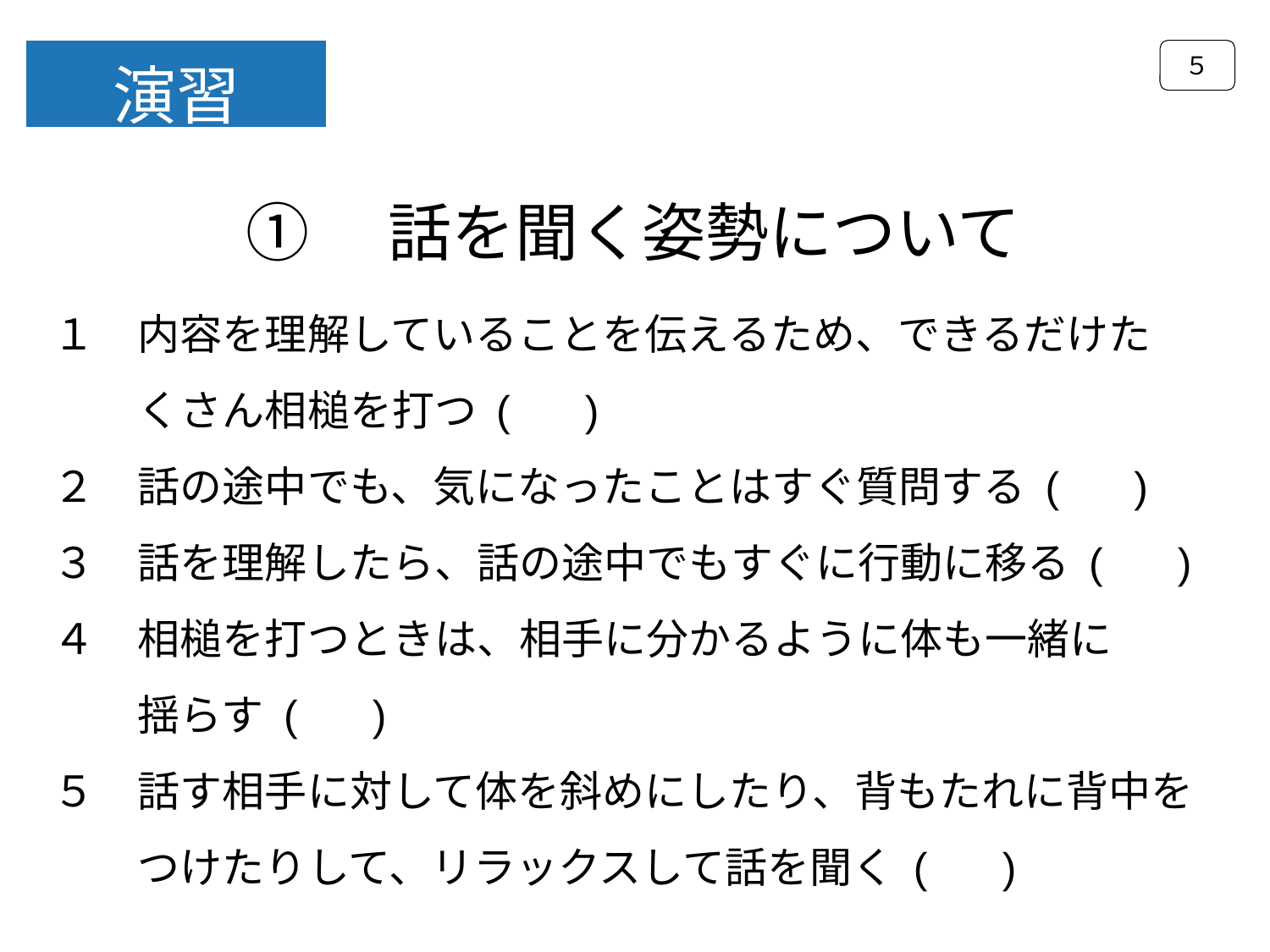

５
演習
①　話を聞く姿勢について
１　内容を理解していることを伝えるため、できるだけた
　　くさん相槌を打つ ( 　)
２　話の途中でも、気になったことはすぐ質問する ( 　)
３　話を理解したら、話の途中でもすぐに行動に移る ( 　)
４　相槌を打つときは、相手に分かるように体も一緒に
　　揺らす ( 　)
５　話す相手に対して体を斜めにしたり、背もたれに背中を
　　つけたりして、リラックスして話を聞く ( 　)